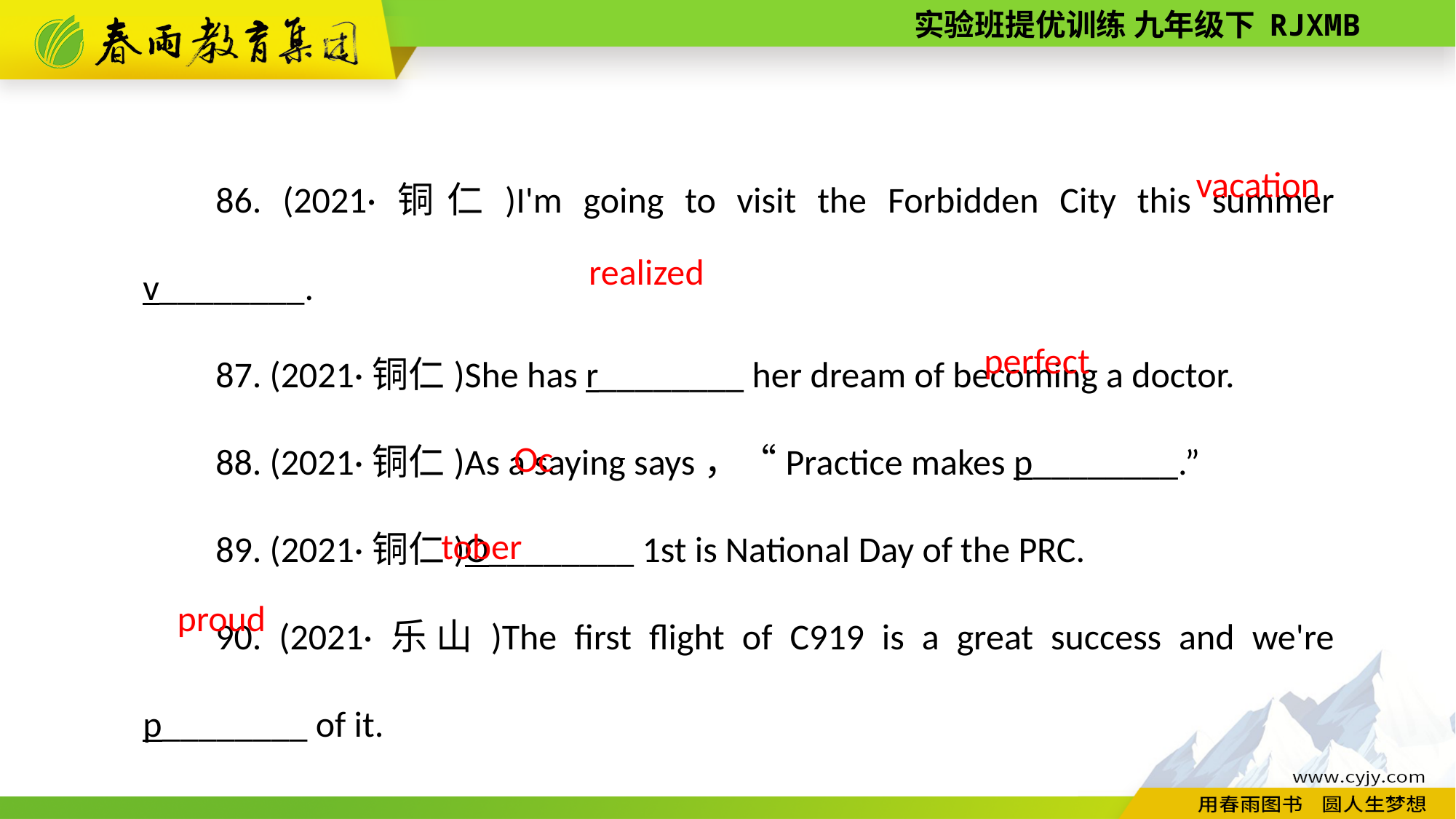

86. (2021·铜仁)I'm going to visit the Forbidden City this summer v________.
87. (2021·铜仁)She has r________ her dream of becoming a doctor.
88. (2021·铜仁)As a saying says，“Practice makes p________.”
89. (2021·铜仁)O________ 1st is National Day of the PRC.
90. (2021·乐山)The first flight of C919 is a great success and we're p________ of it.
vacation
realized
perfect
October
proud